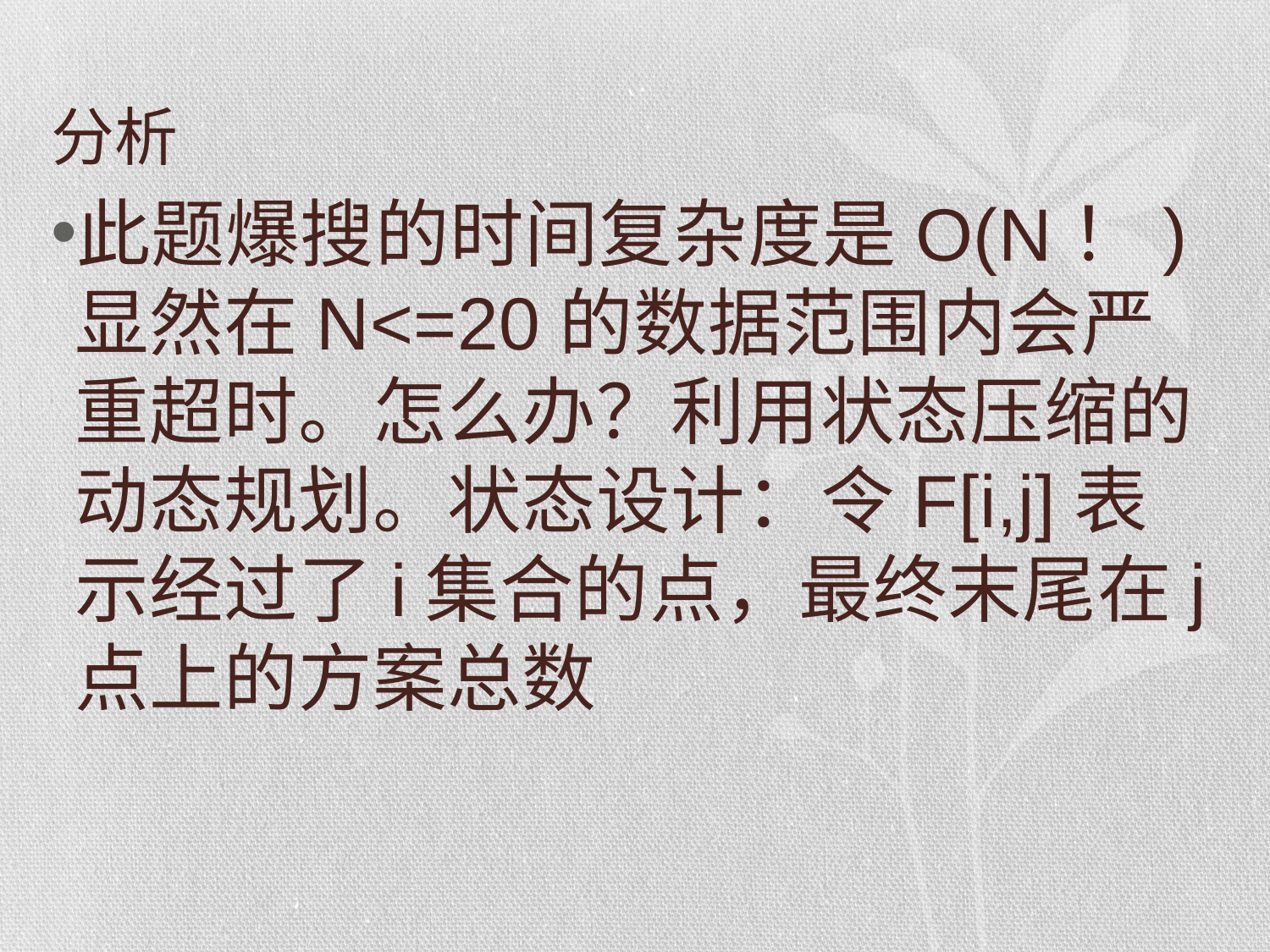

# 分析
此题爆搜的时间复杂度是O(N！)显然在N<=20的数据范围内会严重超时。怎么办？利用状态压缩的动态规划。状态设计：令F[i,j]表示经过了i集合的点，最终末尾在j点上的方案总数